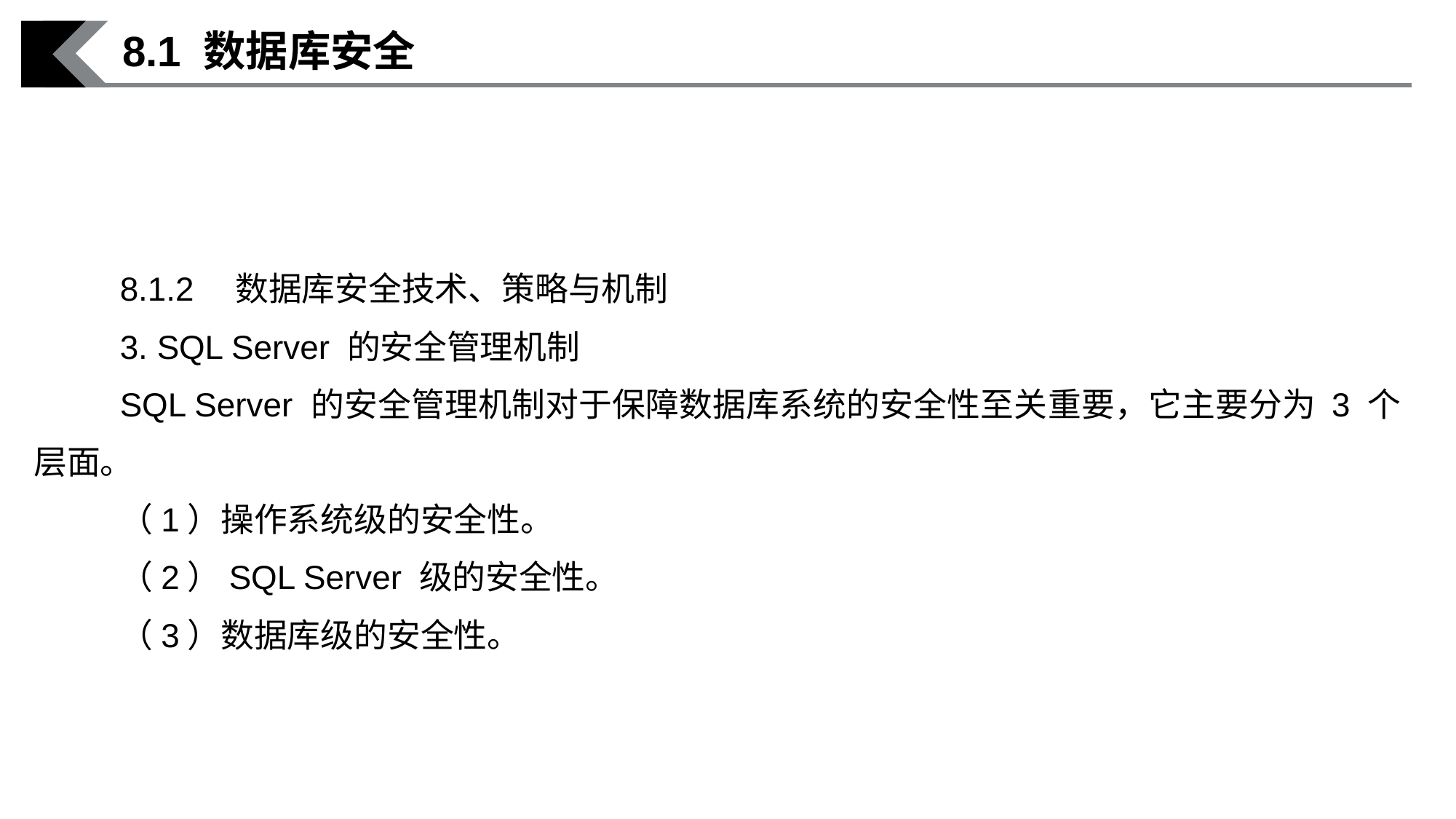

8.1 数据库安全
8.1.2　数据库安全技术、策略与机制
3. SQL Server 的安全管理机制
SQL Server 的安全管理机制对于保障数据库系统的安全性至关重要，它主要分为 3 个层面。
（1）操作系统级的安全性。
（2）SQL Server 级的安全性。
（3）数据库级的安全性。